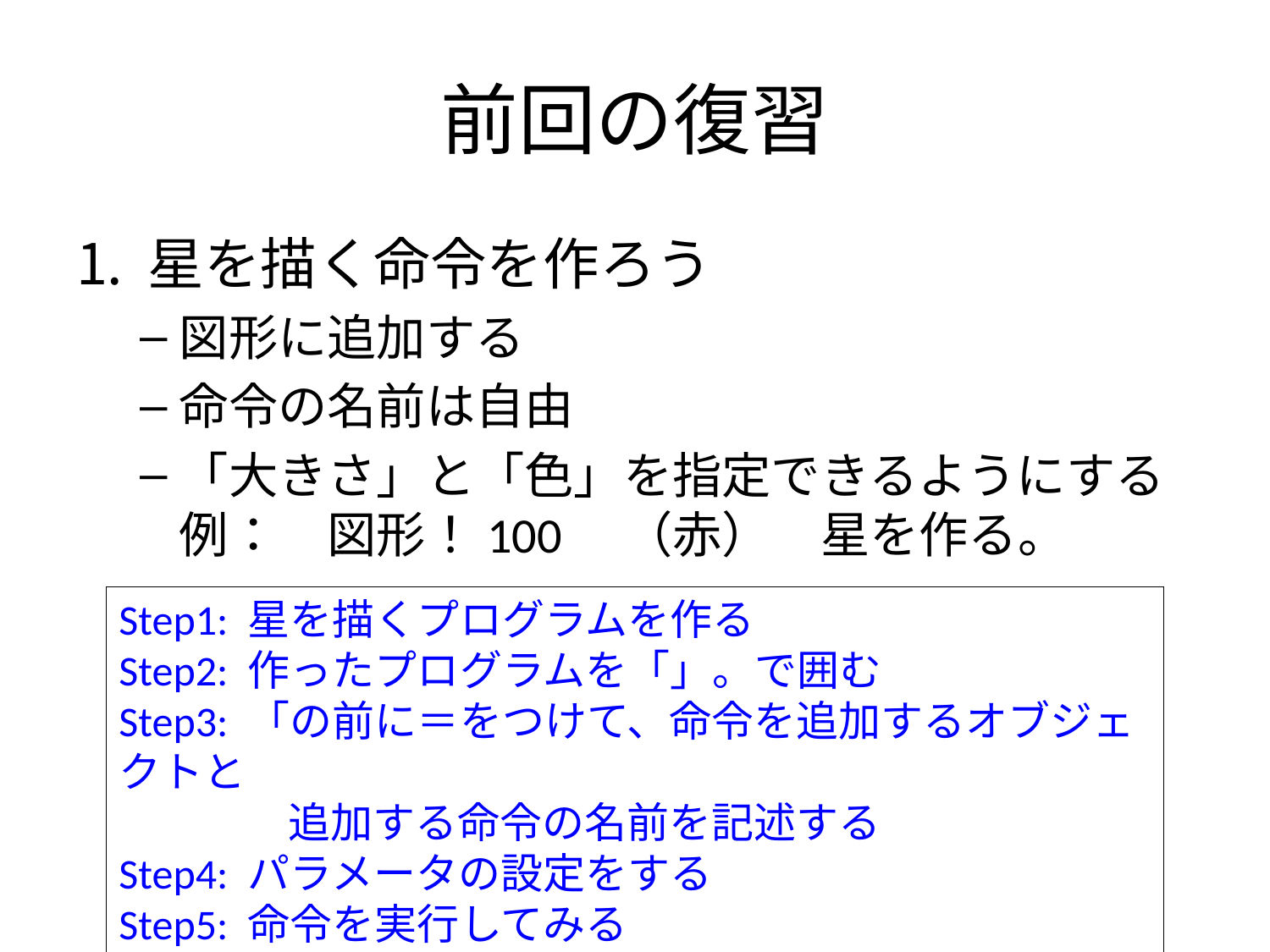

# 前回の復習
星を描く命令を作ろう
図形に追加する
命令の名前は自由
「大きさ」と「色」を指定できるようにする
例：　図形！100　（赤）　星を作る。
Step1: 星を描くプログラムを作る
Step2: 作ったプログラムを「」。で囲む
Step3: 「の前に＝をつけて、命令を追加するオブジェクトと
　　　　追加する命令の名前を記述する
Step4: パラメータの設定をする
Step5: 命令を実行してみる